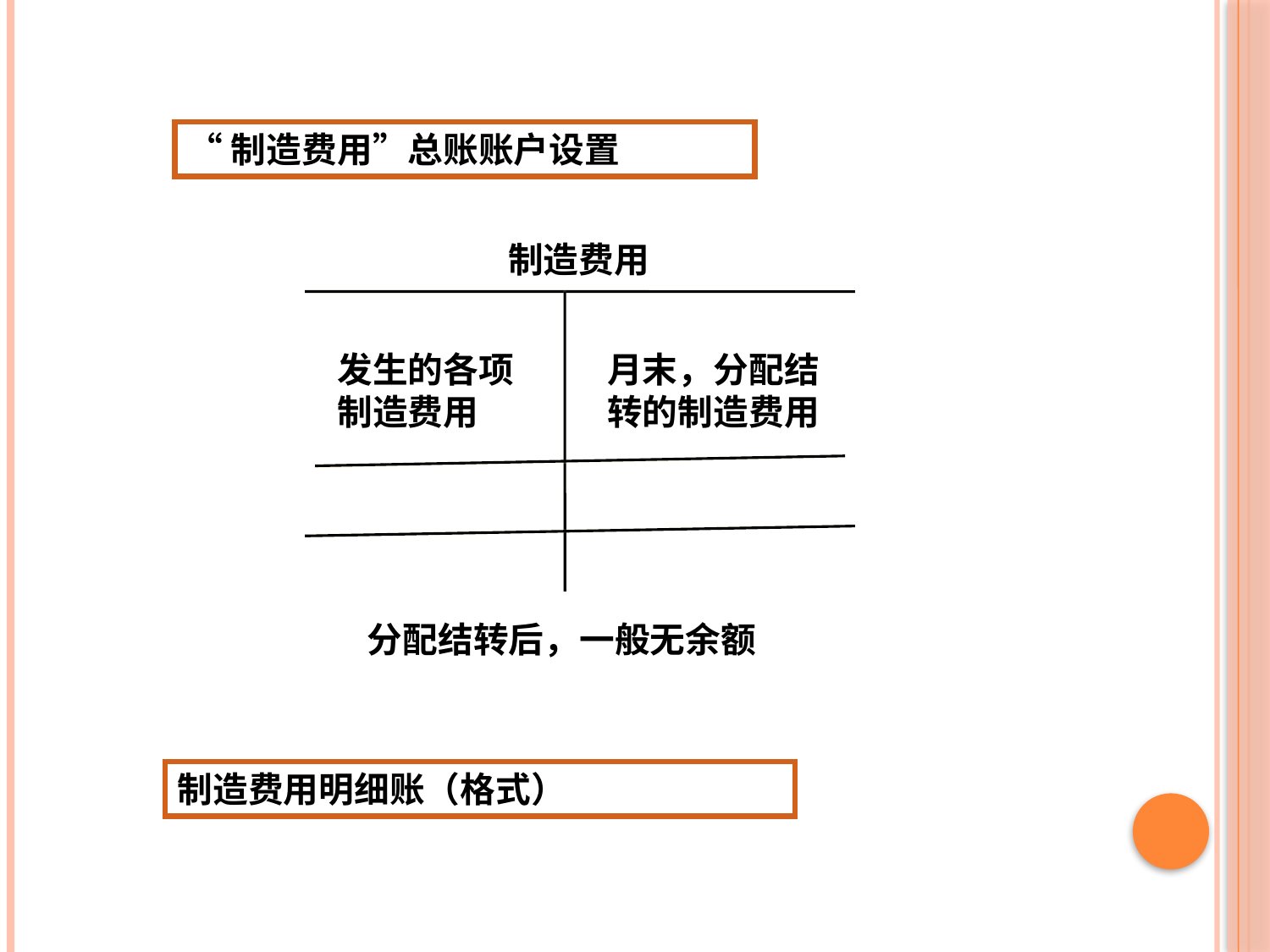

“制造费用”总账账户设置
    制造费用

发生的各项制造费用
月末，分配结转的制造费用

分配结转后，一般无余额
制造费用明细账（格式）